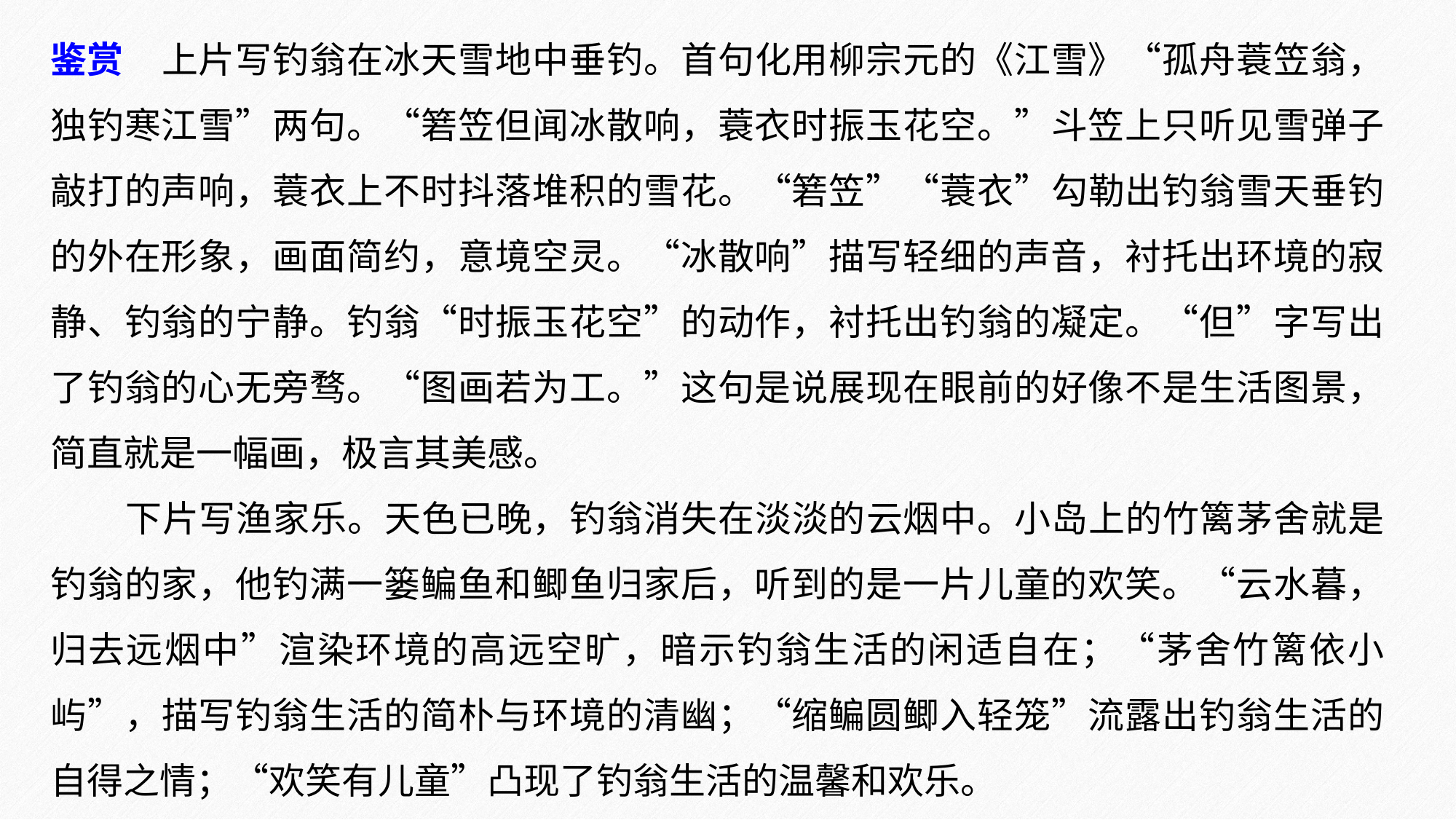

鉴赏　上片写钓翁在冰天雪地中垂钓。首句化用柳宗元的《江雪》“孤舟蓑笠翁，独钓寒江雪”两句。“箬笠但闻冰散响，蓑衣时振玉花空。”斗笠上只听见雪弹子敲打的声响，蓑衣上不时抖落堆积的雪花。“箬笠”“蓑衣”勾勒出钓翁雪天垂钓的外在形象，画面简约，意境空灵。“冰散响”描写轻细的声音，衬托出环境的寂静、钓翁的宁静。钓翁“时振玉花空”的动作，衬托出钓翁的凝定。“但”字写出了钓翁的心无旁骛。“图画若为工。”这句是说展现在眼前的好像不是生活图景，简直就是一幅画，极言其美感。
下片写渔家乐。天色已晚，钓翁消失在淡淡的云烟中。小岛上的竹篱茅舍就是钓翁的家，他钓满一篓鳊鱼和鲫鱼归家后，听到的是一片儿童的欢笑。“云水暮，归去远烟中”渲染环境的高远空旷，暗示钓翁生活的闲适自在；“茅舍竹篱依小屿”，描写钓翁生活的简朴与环境的清幽；“缩鳊圆鲫入轻笼”流露出钓翁生活的自得之情；“欢笑有儿童”凸现了钓翁生活的温馨和欢乐。